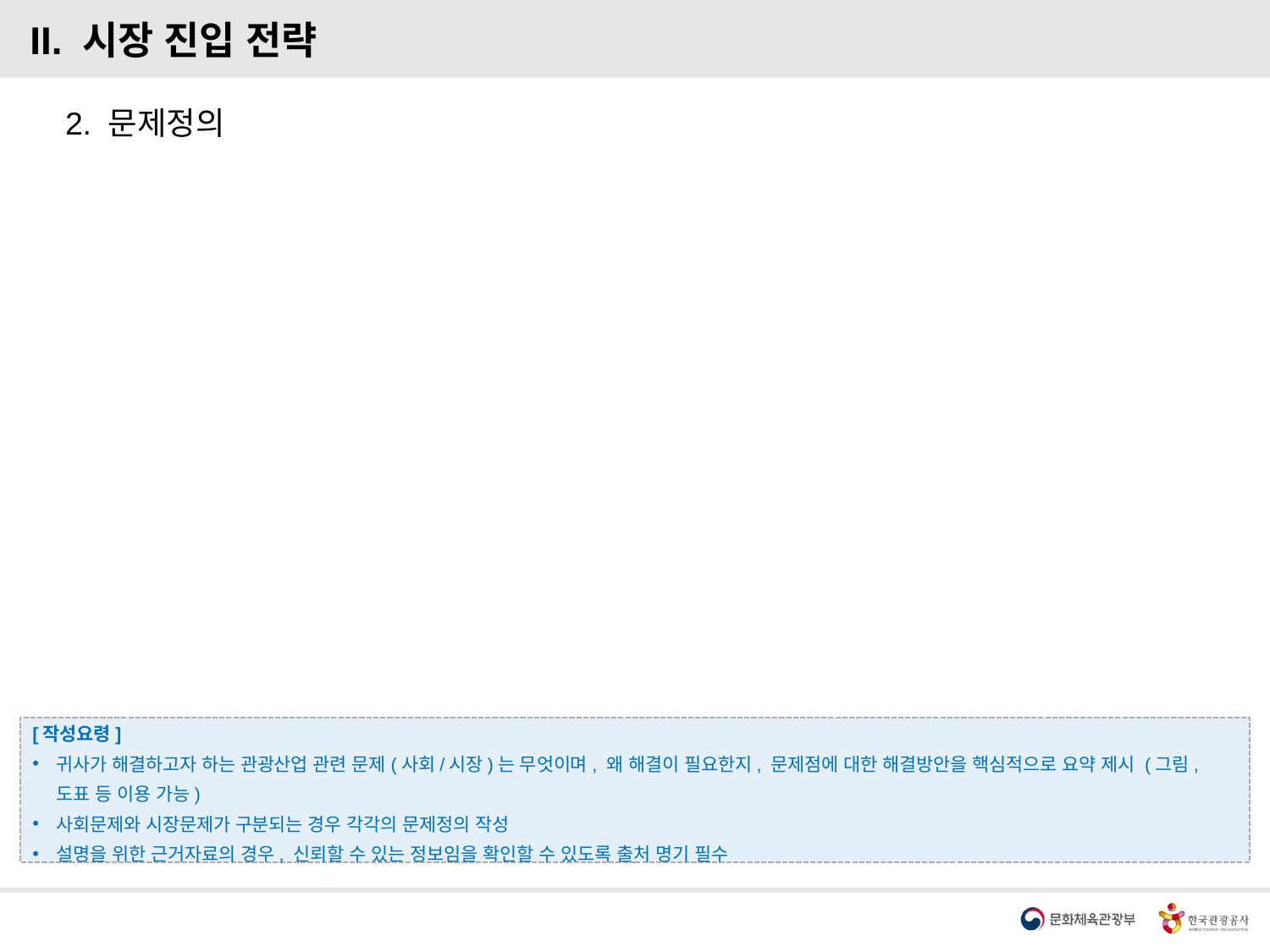

II. 시장 진입 전략
2. 문제정의
[작성요령]
귀사가 해결하고자 하는 관광산업 관련 문제(사회/시장)는 무엇이며, 왜 해결이 필요한지, 문제점에 대한 해결방안을 핵심적으로 요약 제시 (그림, 도표 등 이용 가능)
사회문제와 시장문제가 구분되는 경우 각각의 문제정의 작성
설명을 위한 근거자료의 경우, 신뢰할 수 있는 정보임을 확인할 수 있도록 출처 명기 필수